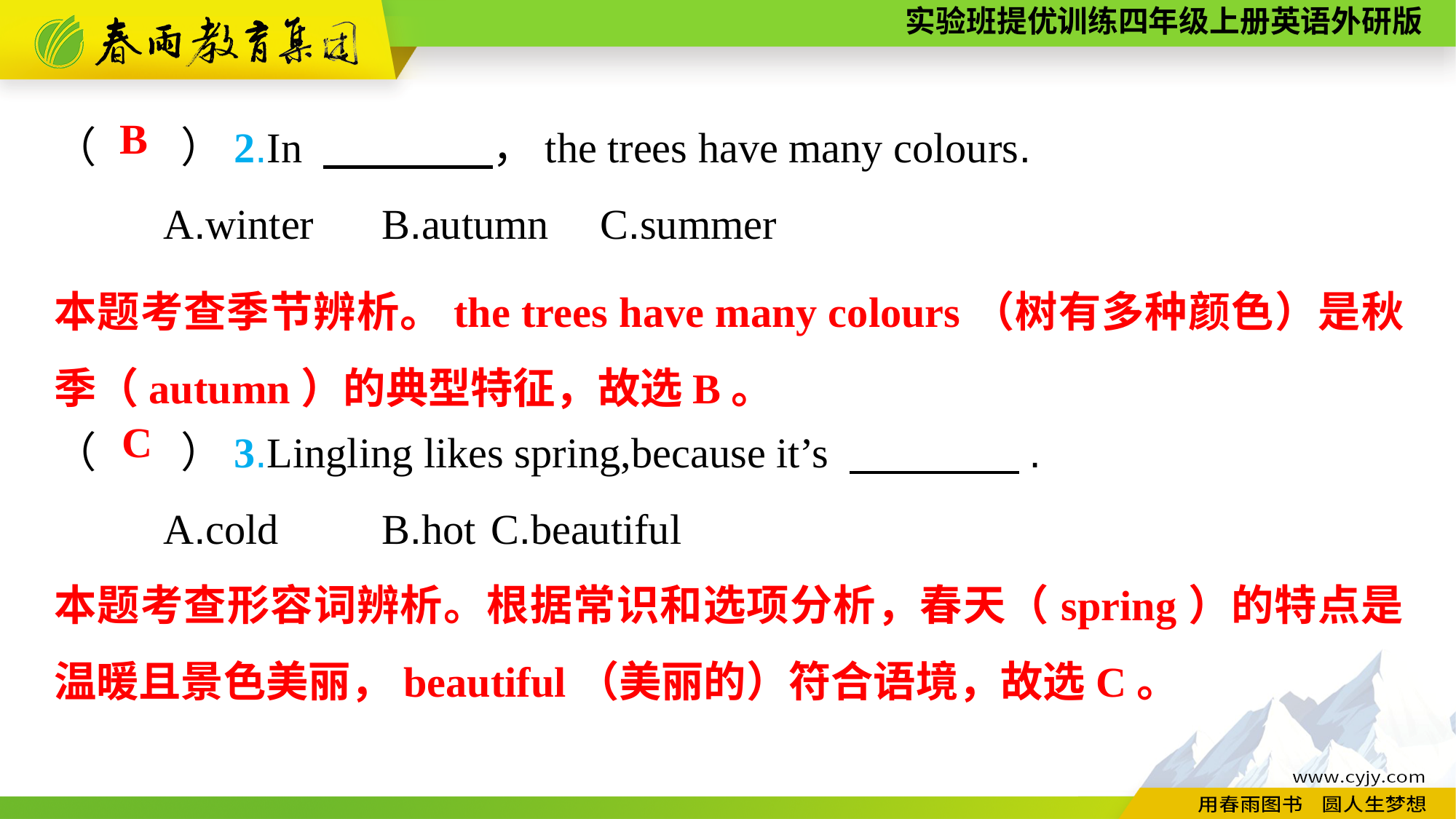

（　　）2.In 　　　　，the trees have many colours.
	A.winter	B.autumn	C.summer

（　　）3.Lingling likes spring,because it’s 　　　　.
	A.cold	B.hot	C.beautiful

B
本题考查季节辨析。the trees have many colours（树有多种颜色）是秋季（autumn）的典型特征，故选B。
C
本题考查形容词辨析。根据常识和选项分析，春天（spring）的特点是温暖且景色美丽，beautiful（美丽的）符合语境，故选C。